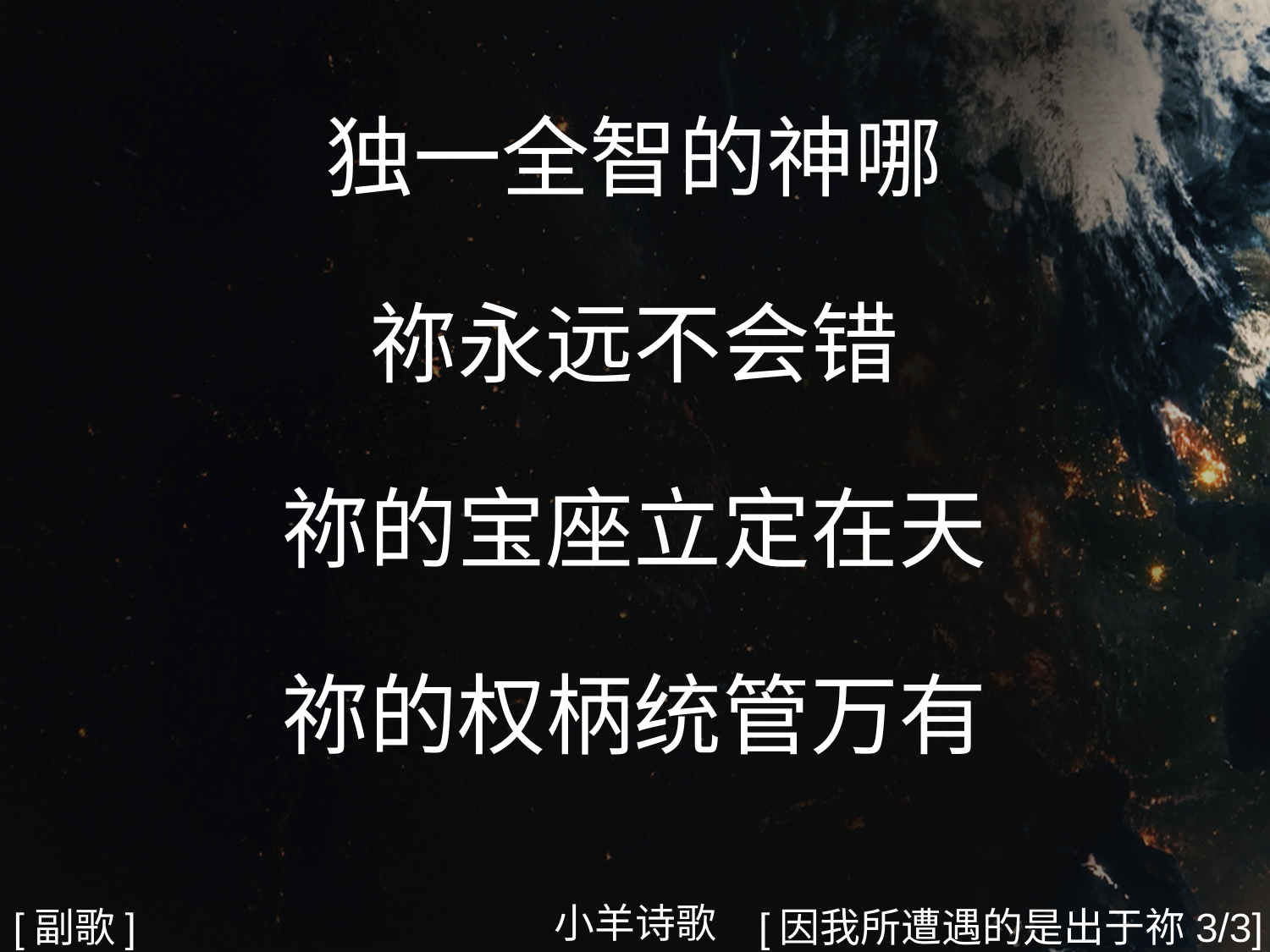

独一全智的神哪

祢永远不会错

祢的宝座立定在天

祢的权柄统管万有
#

小羊诗歌
[副歌]
[因我所遭遇的是出于祢3/3]